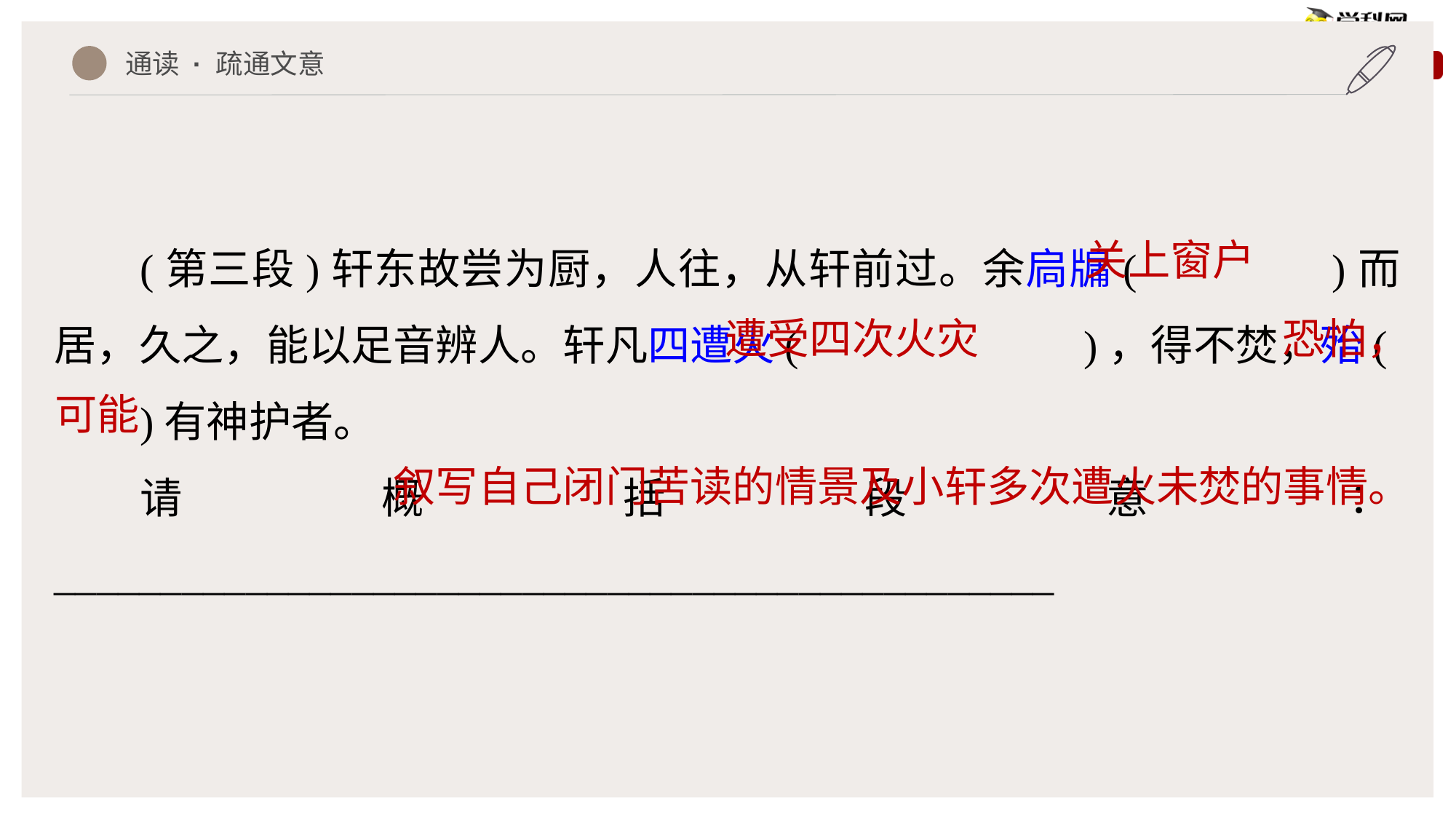

通读 · 疏通文意

(第三段)轩东故尝为厨，人往，从轩前过。余扃牖(                 )而居，久之，能以足音辨人。轩凡四遭火(                           )，得不焚，殆(
)有神护者。
请概括段意：_______________________________________________
关上窗户
遭受四次火灾
恐怕，
可能
叙写自己闭门苦读的情景及小轩多次遭火未焚的事情。